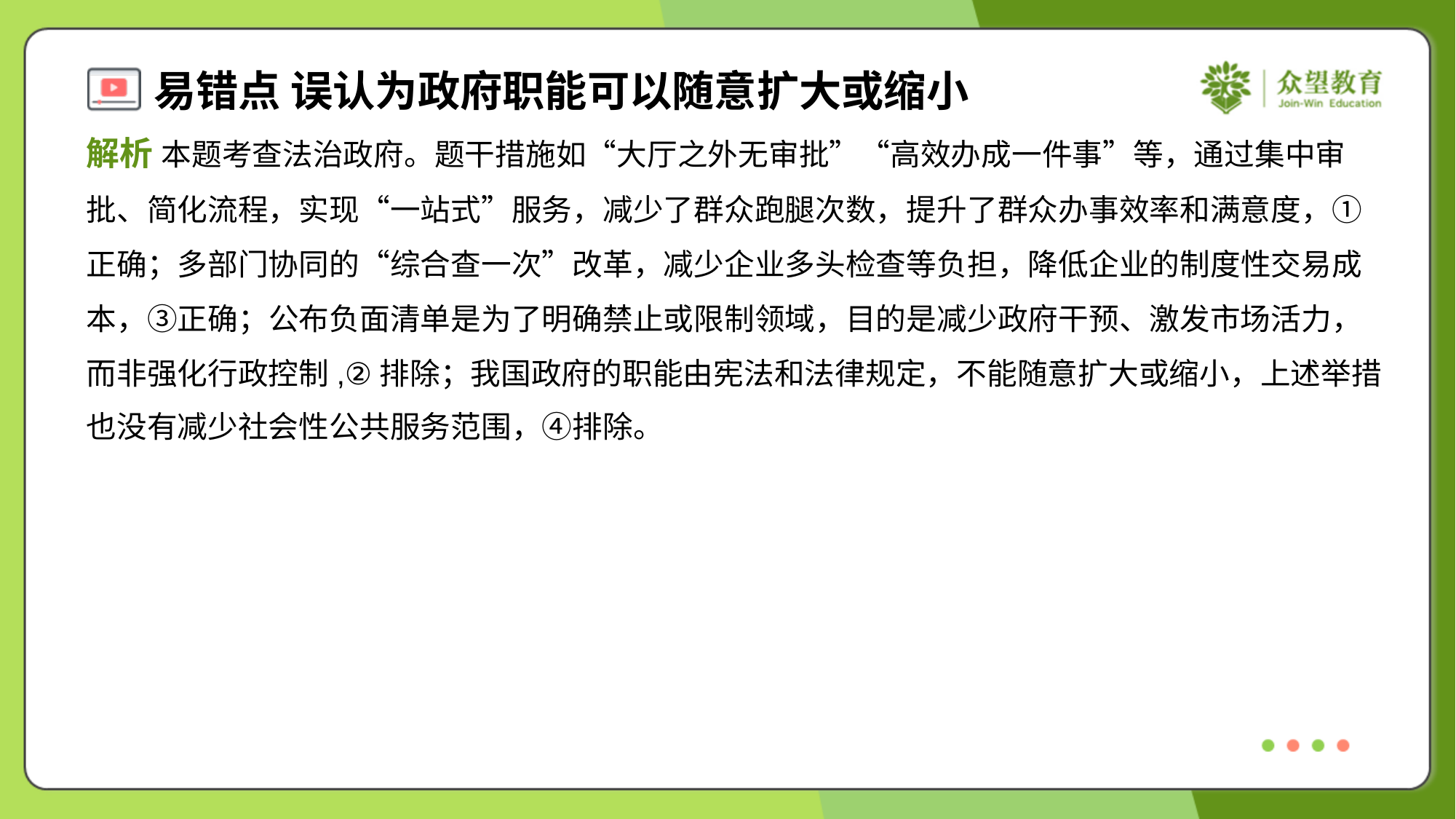

解析 本题考查法治政府。题干措施如“大厅之外无审批”“高效办成一件事”等，通过集中审
批、简化流程，实现“一站式”服务，减少了群众跑腿次数，提升了群众办事效率和满意度，①
正确；多部门协同的“综合查一次”改革，减少企业多头检查等负担，降低企业的制度性交易成
本，③正确；公布负面清单是为了明确禁止或限制领域，目的是减少政府干预、激发市场活力，
而非强化行政控制,②排除；我国政府的职能由宪法和法律规定，不能随意扩大或缩小，上述举措
也没有减少社会性公共服务范围，④排除。